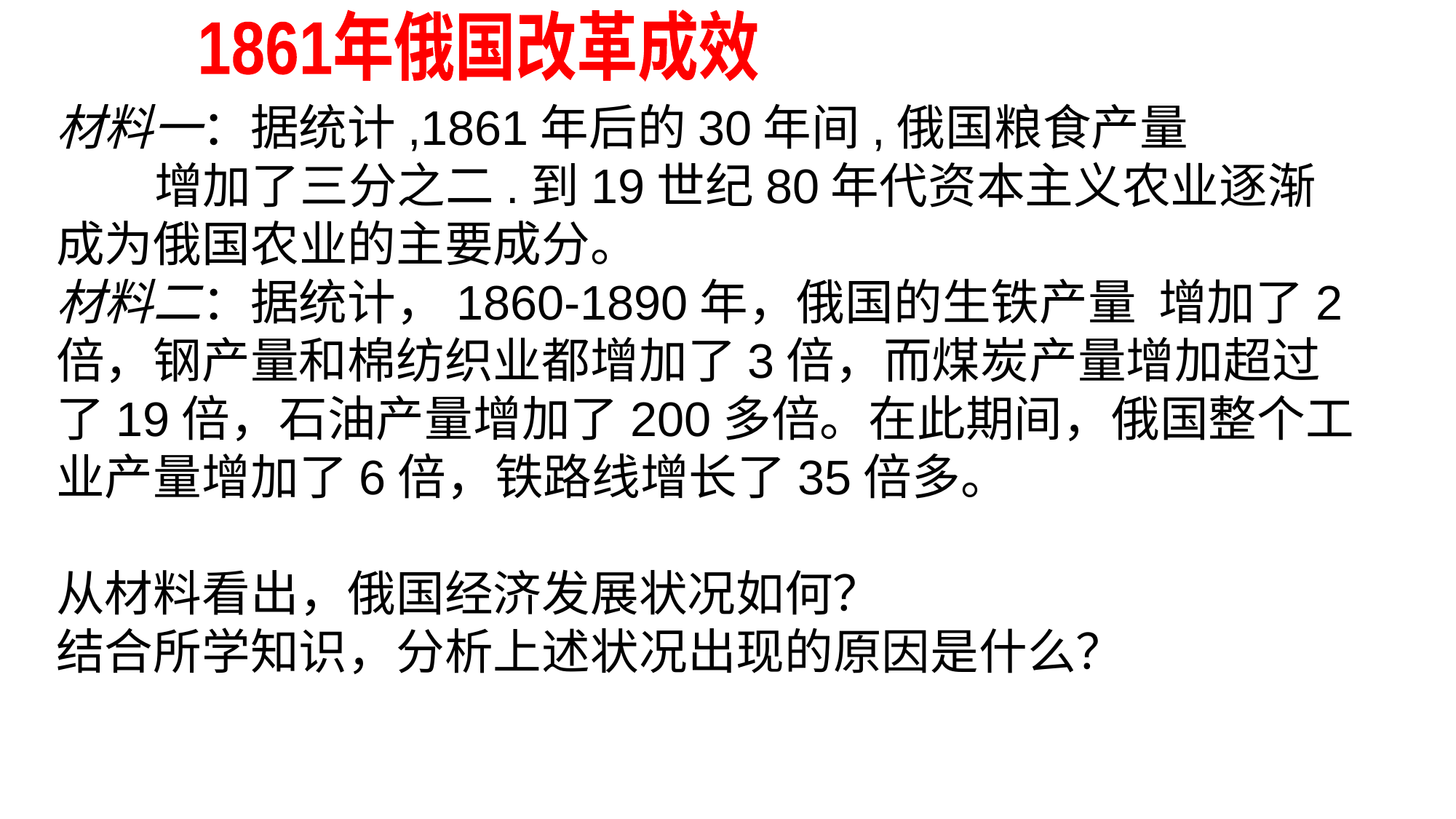

1861年俄国改革成效
材料一：据统计,1861年后的30年间,俄国粮食产量                         增加了三分之二.到19世纪80年代资本主义农业逐渐成为俄国农业的主要成分。
材料二：据统计，1860-1890年，俄国的生铁产量  增加了2倍，钢产量和棉纺织业都增加了3倍，而煤炭产量增加超过了19倍，石油产量增加了200多倍。在此期间，俄国整个工业产量增加了6倍，铁路线增长了35倍多。

从材料看出，俄国经济发展状况如何？
结合所学知识，分析上述状况出现的原因是什么？